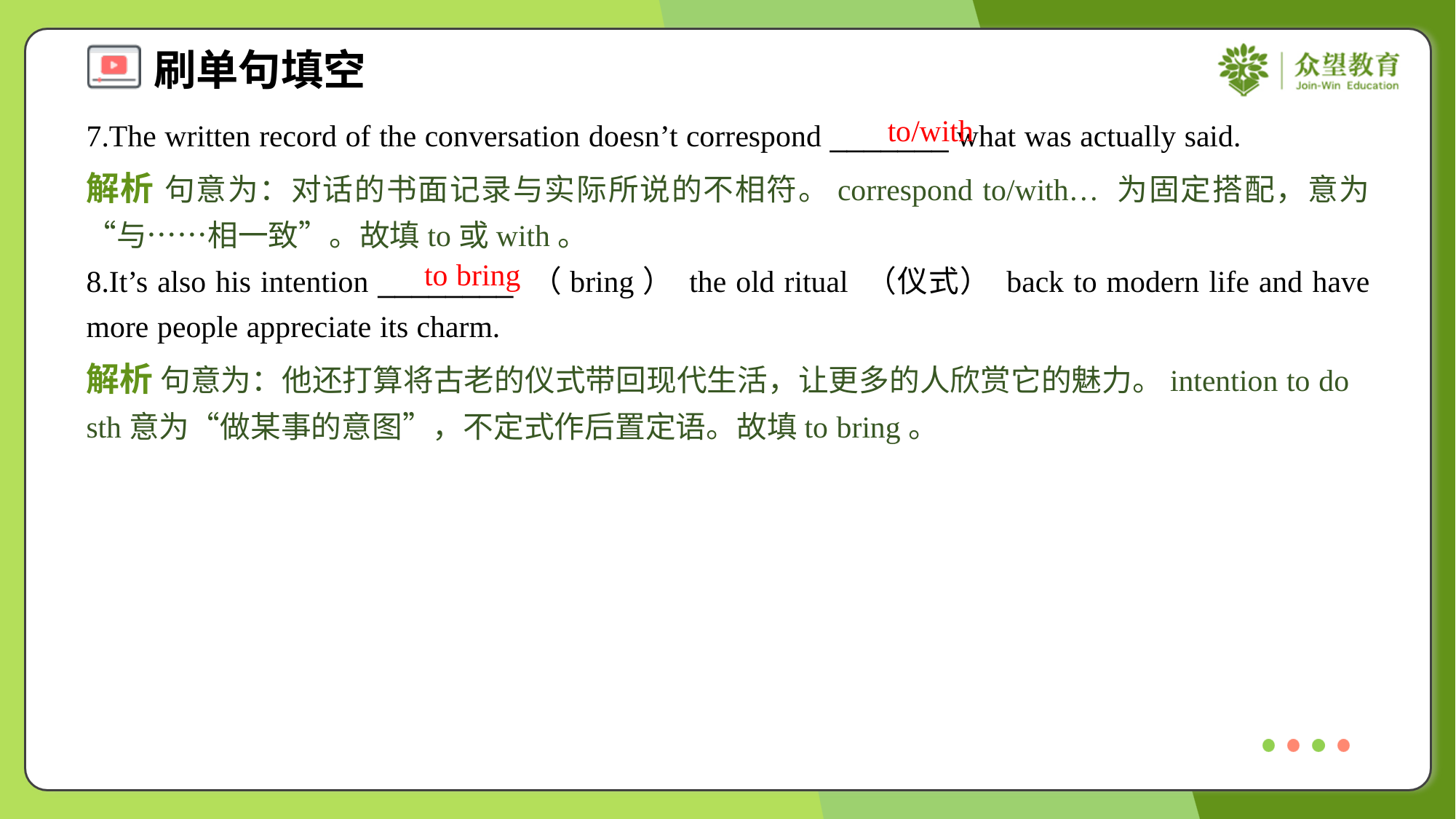

to/with
7.The written record of the conversation doesn’t correspond _______ what was actually said.
解析 句意为：对话的书面记录与实际所说的不相符。correspond to/with… 为固定搭配，意为“与……相一致”。故填to或with。
to bring
8.It’s also his intention ________ （bring） the old ritual （仪式） back to modern life and have more people appreciate its charm.
解析 句意为：他还打算将古老的仪式带回现代生活，让更多的人欣赏它的魅力。intention to do sth意为“做某事的意图”，不定式作后置定语。故填to bring。